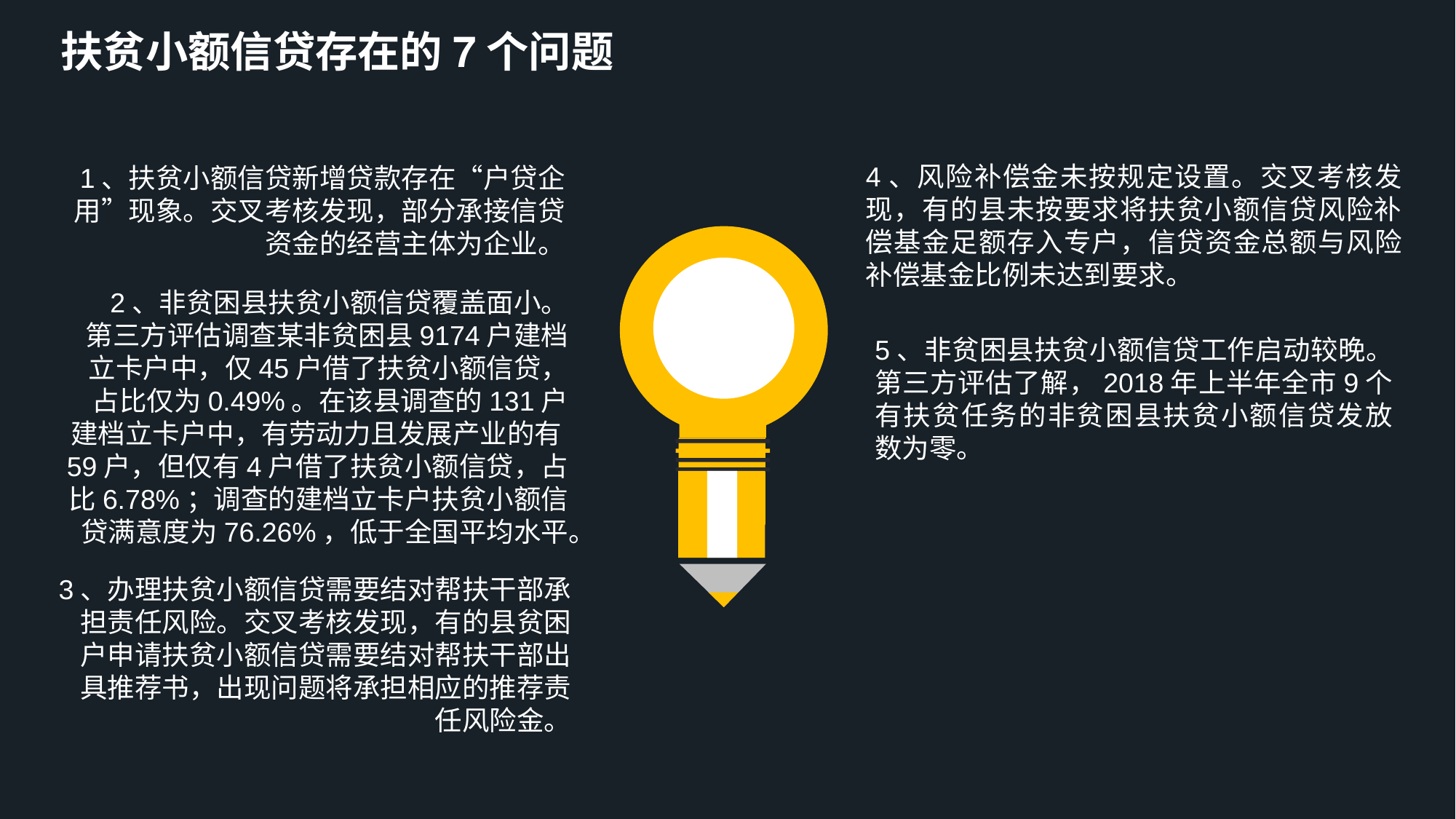

扶贫小额信贷存在的7个问题
4、风险补偿金未按规定设置。交叉考核发现，有的县未按要求将扶贫小额信贷风险补偿基金足额存入专户，信贷资金总额与风险补偿基金比例未达到要求。
1、扶贫小额信贷新增贷款存在“户贷企用”现象。交叉考核发现，部分承接信贷资金的经营主体为企业。

　2、非贫困县扶贫小额信贷覆盖面小。第三方评估调查某非贫困县9174户建档立卡户中，仅45户借了扶贫小额信贷，占比仅为0.49%。在该县调查的131户建档立卡户中，有劳动力且发展产业的有59户，但仅有4户借了扶贫小额信贷，占比6.78%；调查的建档立卡户扶贫小额信贷满意度为76.26%，低于全国平均水平。
5、非贫困县扶贫小额信贷工作启动较晚。第三方评估了解，2018年上半年全市9个有扶贫任务的非贫困县扶贫小额信贷发放数为零。

3、办理扶贫小额信贷需要结对帮扶干部承担责任风险。交叉考核发现，有的县贫困户申请扶贫小额信贷需要结对帮扶干部出具推荐书，出现问题将承担相应的推荐责任风险金。